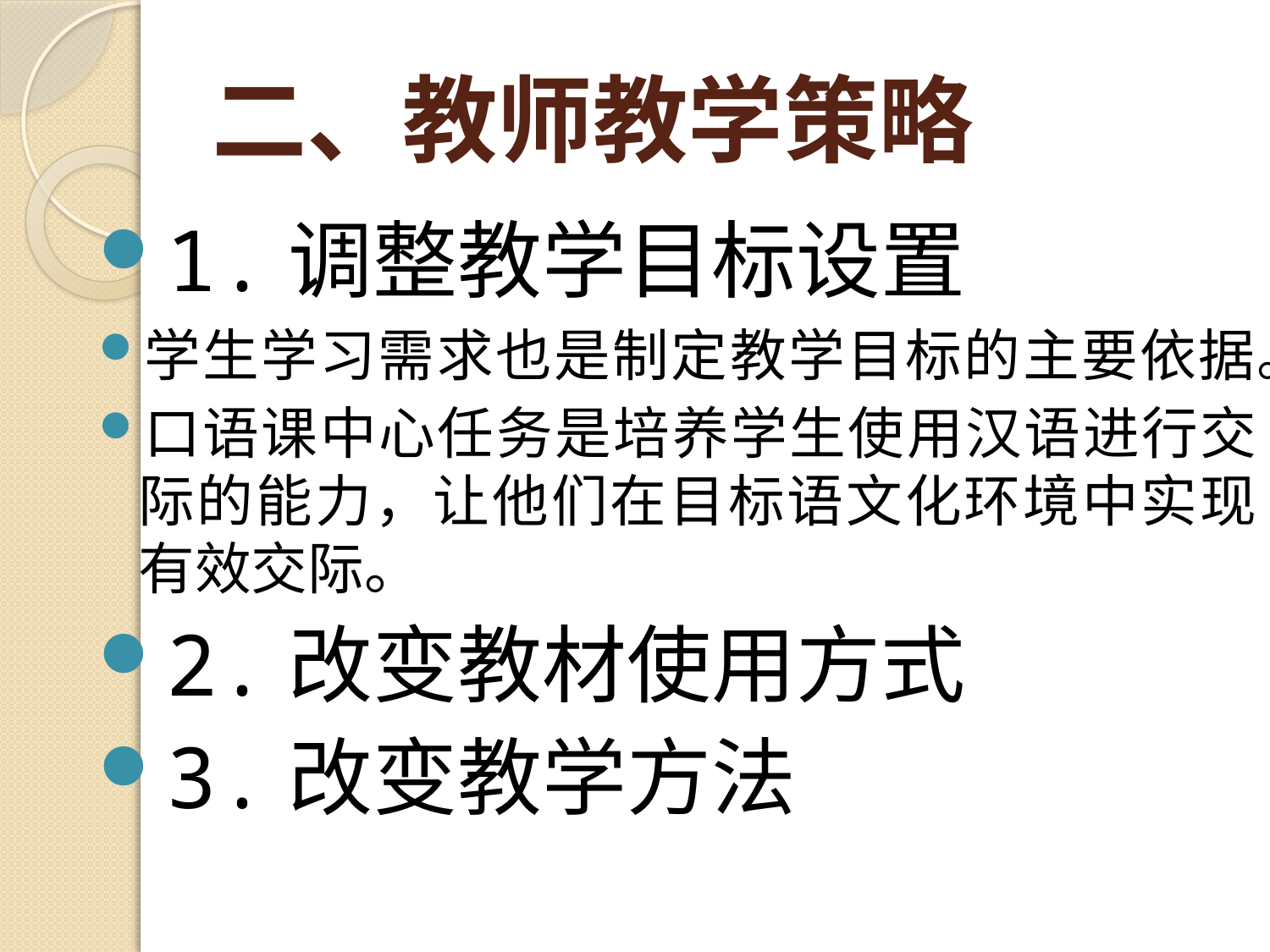

# 二、教师教学策略
1.调整教学目标设置
学生学习需求也是制定教学目标的主要依据。
口语课中心任务是培养学生使用汉语进行交际的能力，让他们在目标语文化环境中实现有效交际。
2.改变教材使用方式
3.改变教学方法